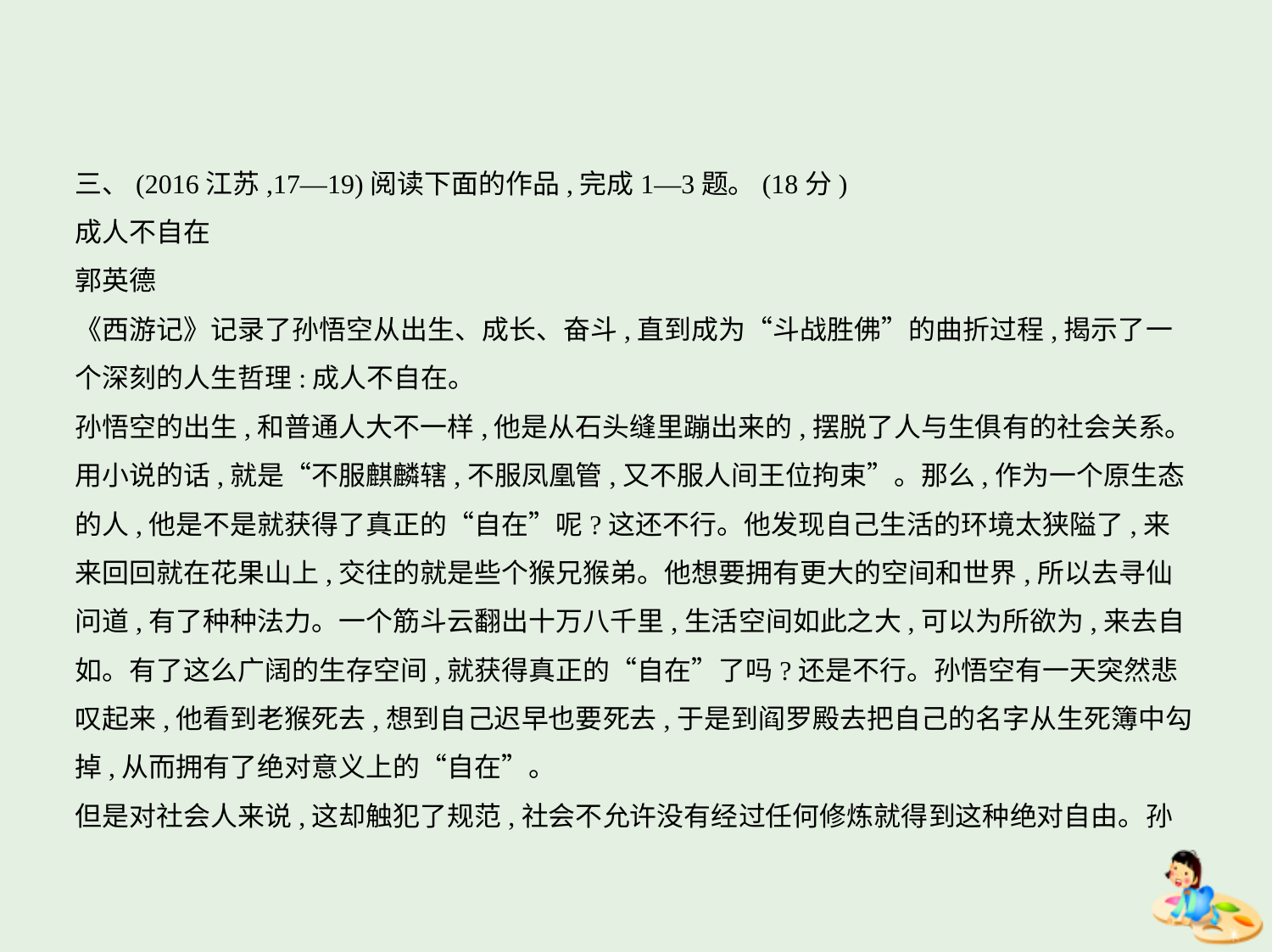

三、(2016江苏,17—19)阅读下面的作品,完成1—3题。(18分)
成人不自在
郭英德
《西游记》记录了孙悟空从出生、成长、奋斗,直到成为“斗战胜佛”的曲折过程,揭示了一
个深刻的人生哲理:成人不自在。
孙悟空的出生,和普通人大不一样,他是从石头缝里蹦出来的,摆脱了人与生俱有的社会关系。
用小说的话,就是“不服麒麟辖,不服凤凰管,又不服人间王位拘束”。那么,作为一个原生态
的人,他是不是就获得了真正的“自在”呢?这还不行。他发现自己生活的环境太狭隘了,来
来回回就在花果山上,交往的就是些个猴兄猴弟。他想要拥有更大的空间和世界,所以去寻仙
问道,有了种种法力。一个筋斗云翻出十万八千里,生活空间如此之大,可以为所欲为,来去自
如。有了这么广阔的生存空间,就获得真正的“自在”了吗?还是不行。孙悟空有一天突然悲
叹起来,他看到老猴死去,想到自己迟早也要死去,于是到阎罗殿去把自己的名字从生死簿中勾
掉,从而拥有了绝对意义上的“自在”。
但是对社会人来说,这却触犯了规范,社会不允许没有经过任何修炼就得到这种绝对自由。孙